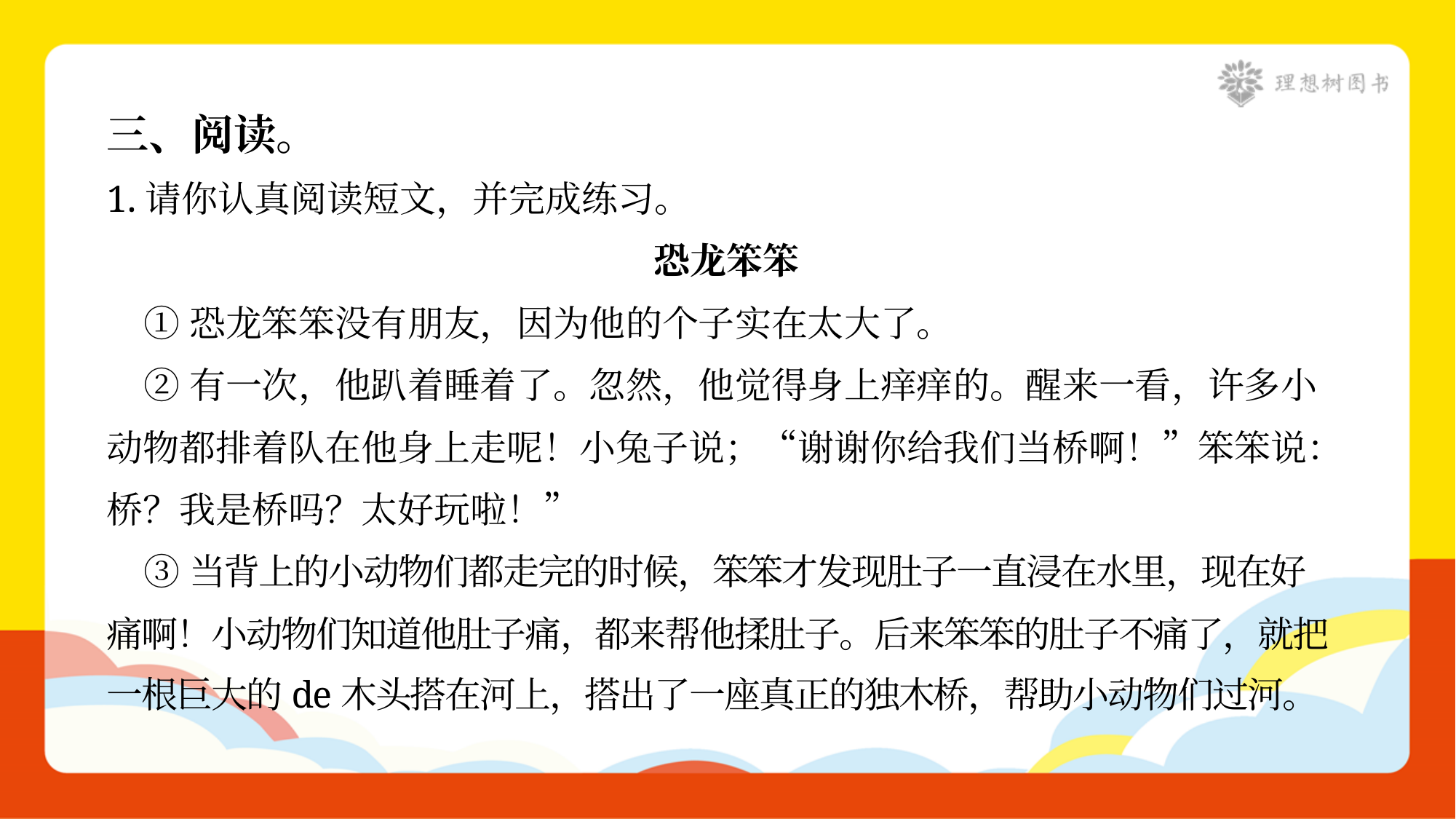

三、阅读。
1.请你认真阅读短文，并完成练习。
恐龙笨笨
    ①恐龙笨笨没有朋友，因为他的个子实在太大了。
    ②有一次，他趴着睡着了。忽然，他觉得身上痒痒的。醒来一看，许多小
动物都排着队在他身上走呢！小兔子说；“谢谢你给我们当桥啊！”笨笨说：
桥？我是桥吗？太好玩啦！”
    ③当背上的小动物们都走完的时候，笨笨才发现肚子一直浸在水里，现在好
痛啊！小动物们知道他肚子痛，都来帮他揉肚子。后来笨笨的肚子不痛了，就把
一根巨大的de木头搭在河上，搭出了一座真正的独木桥，帮助小动物们过河。